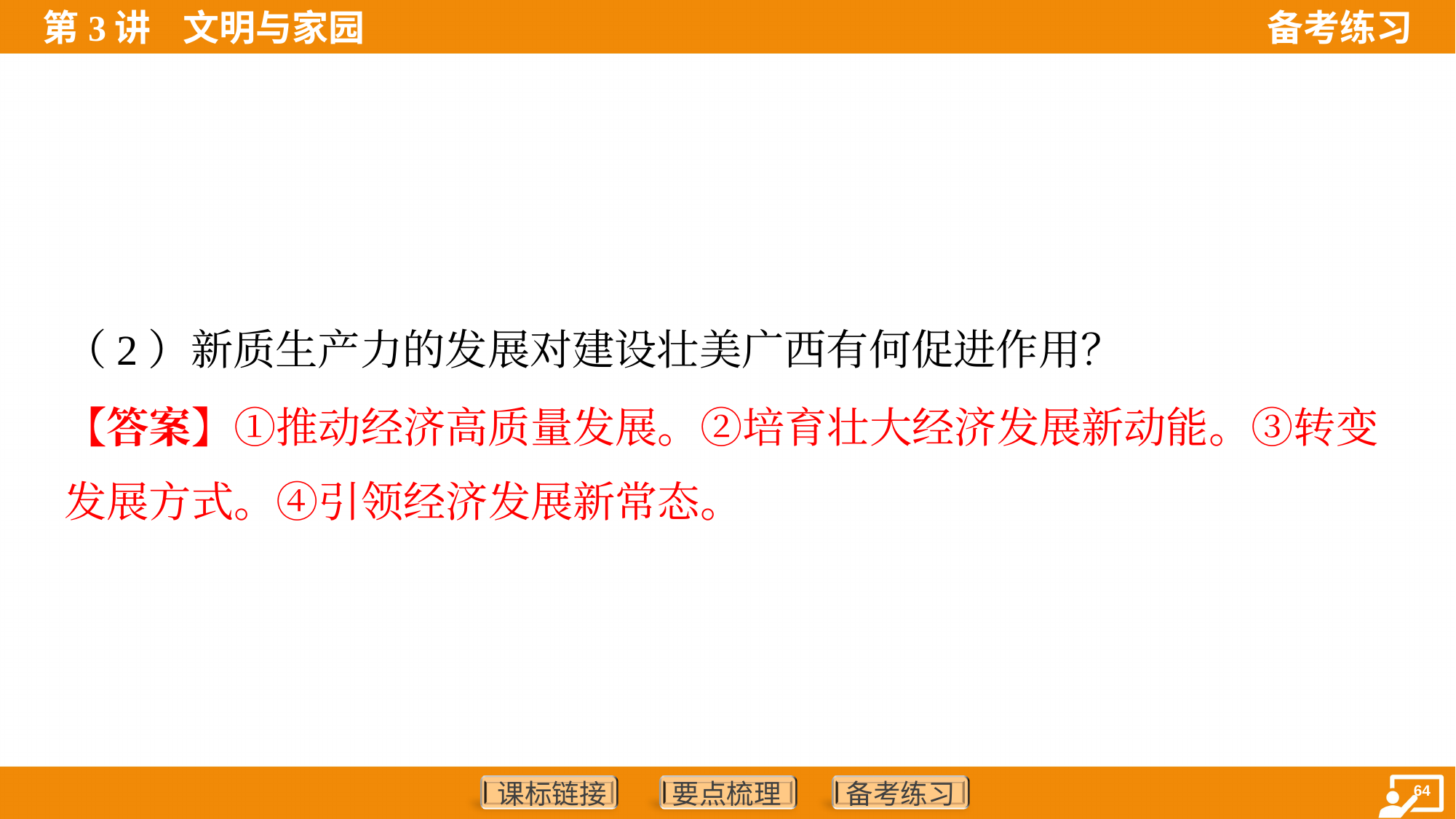

（2）新质生产力的发展对建设壮美广西有何促进作用？
【答案】①推动经济高质量发展。②培育壮大经济发展新动能。③转变
发展方式。④引领经济发展新常态。